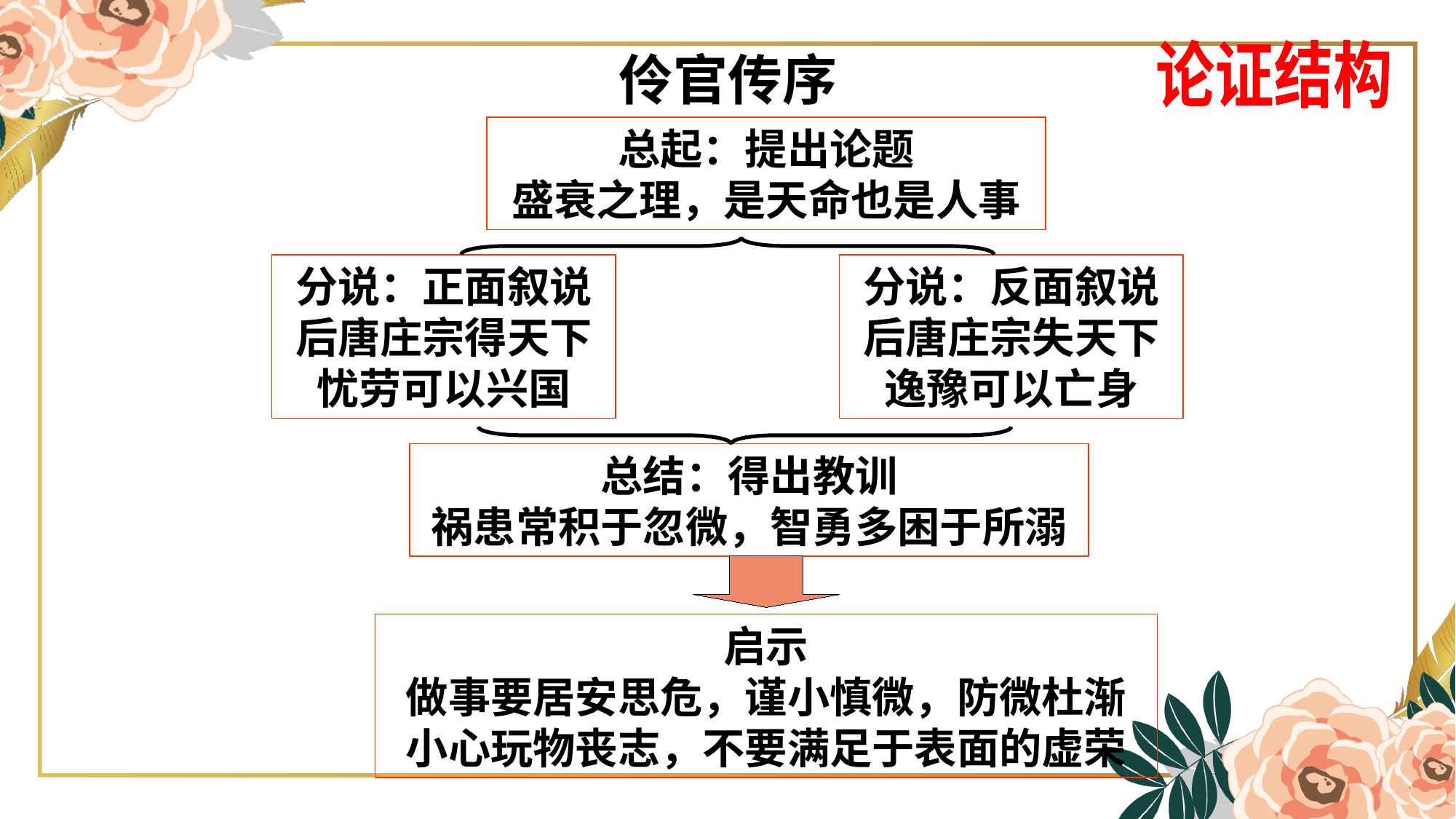

伶官传序
论证结构
总起：提出论题
盛衰之理，是天命也是人事

分说：正面叙说
后唐庄宗得天下
忧劳可以兴国
分说：反面叙说
后唐庄宗失天下
逸豫可以亡身
总结：得出教训
祸患常积于忽微，智勇多困于所溺

启示
做事要居安思危，谨小慎微，防微杜渐
小心玩物丧志，不要满足于表面的虚荣